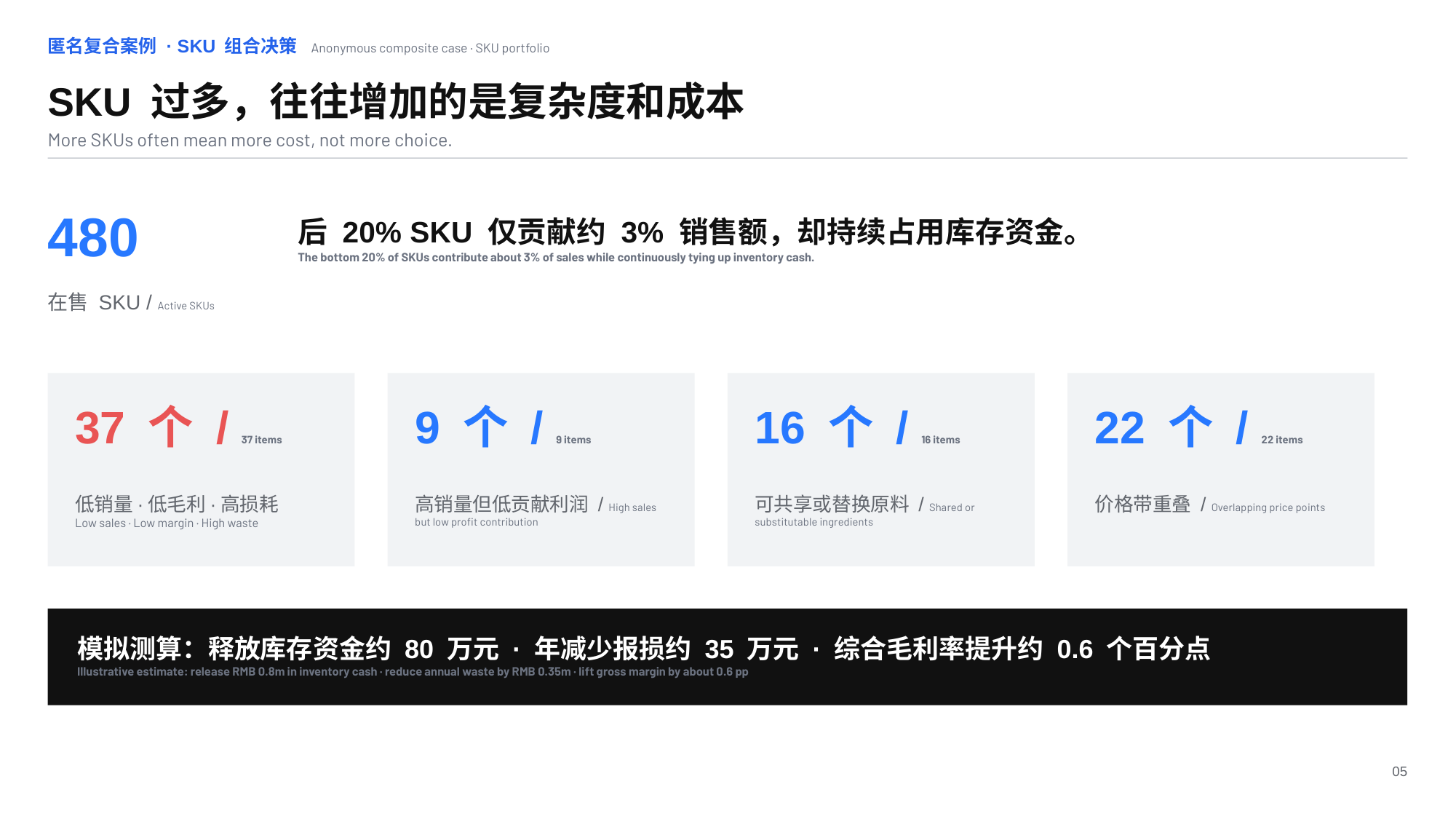

匿名复合案例 · SKU 组合决策  Anonymous composite case · SKU portfolio
SKU 过多，往往增加的是复杂度和成本
More SKUs often mean more cost, not more choice.

480
后 20% SKU 仅贡献约 3% 销售额，却持续占用库存资金。
The bottom 20% of SKUs contribute about 3% of sales while continuously tying up inventory cash.
在售 SKU / Active SKUs

37 个 / 37 items
9 个 / 9 items
16 个 / 16 items
22 个 / 22 items
低销量·低毛利·高损耗
Low sales · Low margin · High waste
高销量但低贡献利润 / High sales but low profit contribution
可共享或替换原料 / Shared or substitutable ingredients
价格带重叠 / Overlapping price points

模拟测算：释放库存资金约 80 万元 · 年减少报损约 35 万元 · 综合毛利率提升约 0.6 个百分点
Illustrative estimate: release RMB 0.8m in inventory cash · reduce annual waste by RMB 0.35m · lift gross margin by about 0.6 pp
05